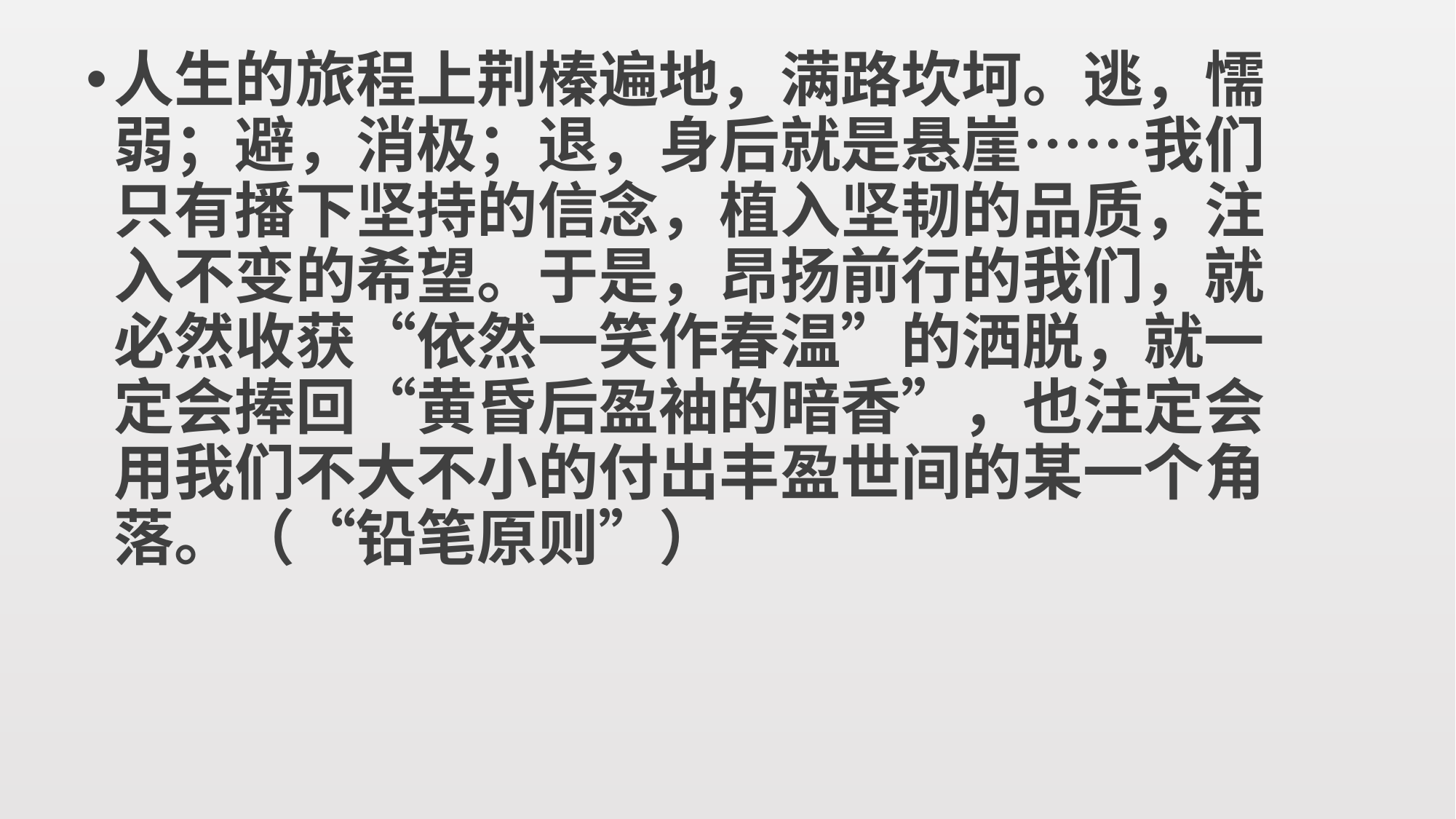

人生的旅程上荆榛遍地，满路坎坷。逃，懦弱；避，消极；退，身后就是悬崖……我们只有播下坚持的信念，植入坚韧的品质，注入不变的希望。于是，昂扬前行的我们，就必然收获“依然一笑作春温”的洒脱，就一定会捧回“黄昏后盈袖的暗香”，也注定会用我们不大不小的付出丰盈世间的某一个角落。（“铅笔原则”）